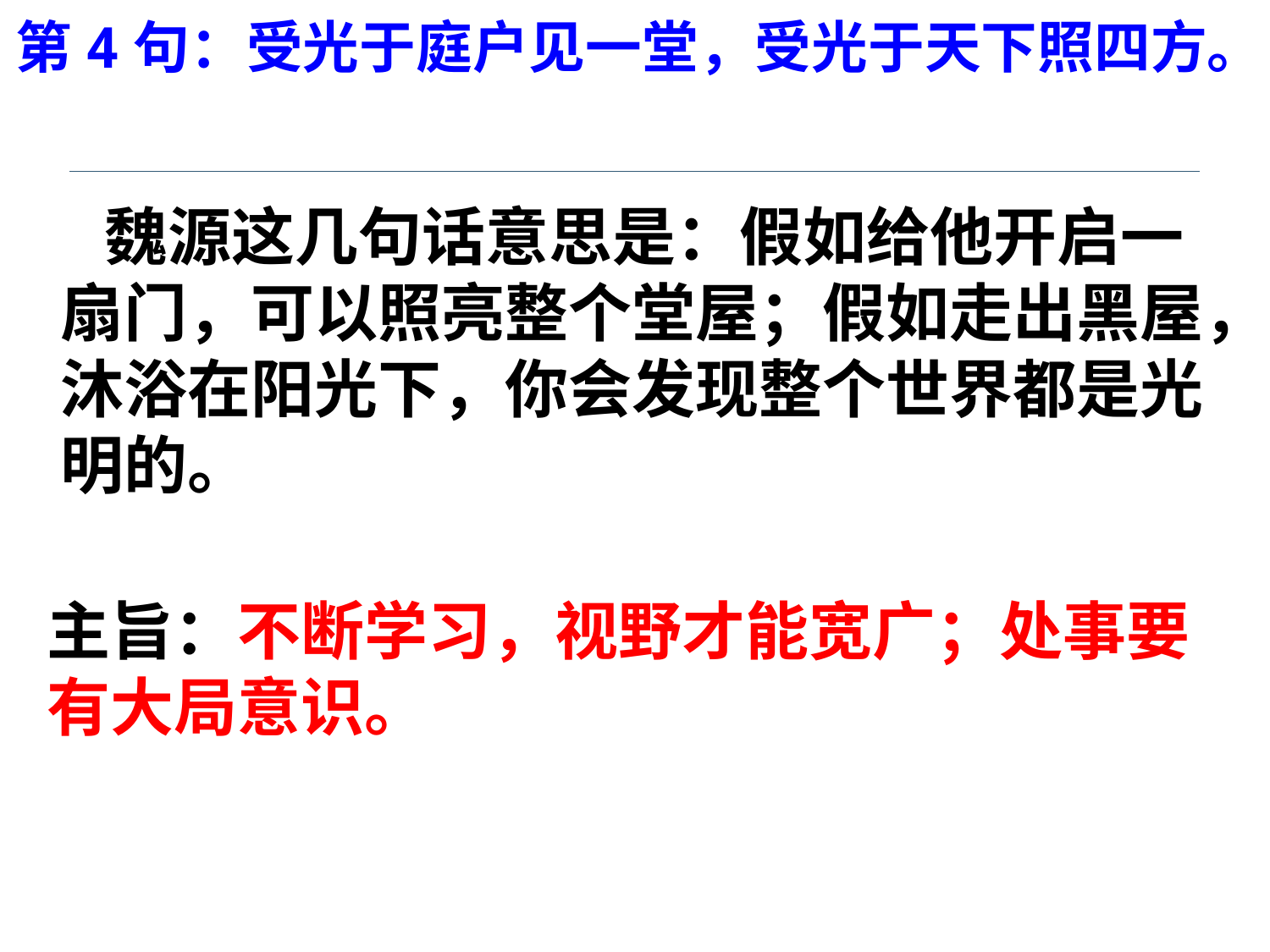

# 第4句：受光于庭户见一堂，受光于天下照四方。
  魏源这几句话意思是：假如给他开启一扇门，可以照亮整个堂屋；假如走出黑屋，沐浴在阳光下，你会发现整个世界都是光明的。
主旨：不断学习，视野才能宽广；处事要有大局意识。